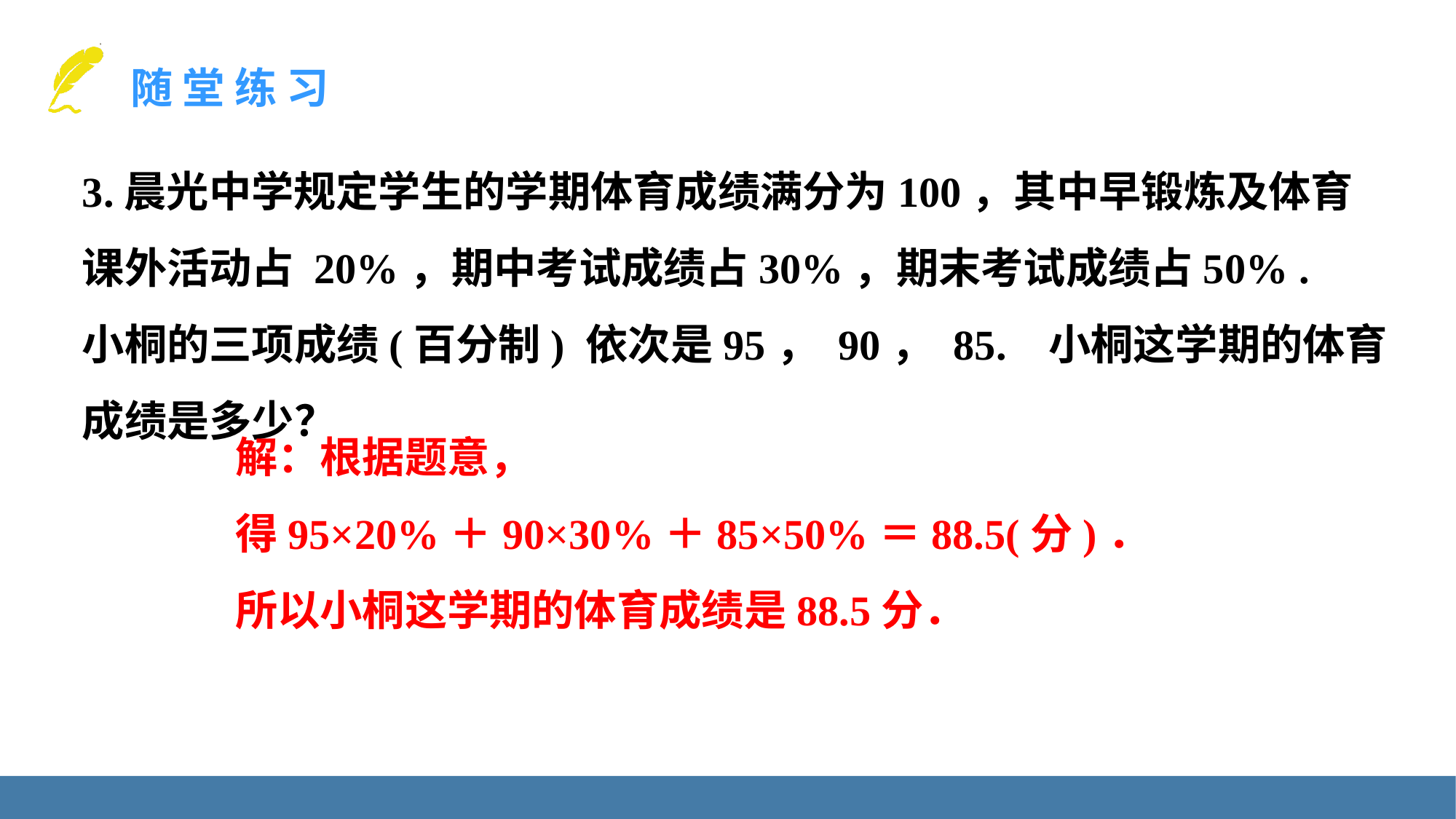

3.晨光中学规定学生的学期体育成绩满分为100，其中早锻炼及体育课外活动占 20%，期中考试成绩占30%，期末考试成绩占50% .   小桐的三项成绩(百分制) 依次是95， 90， 85.   小桐这学期的体育成绩是多少？
解：根据题意，
得95×20%＋90×30%＋85×50%＝88.5(分)．
所以小桐这学期的体育成绩是88.5分．